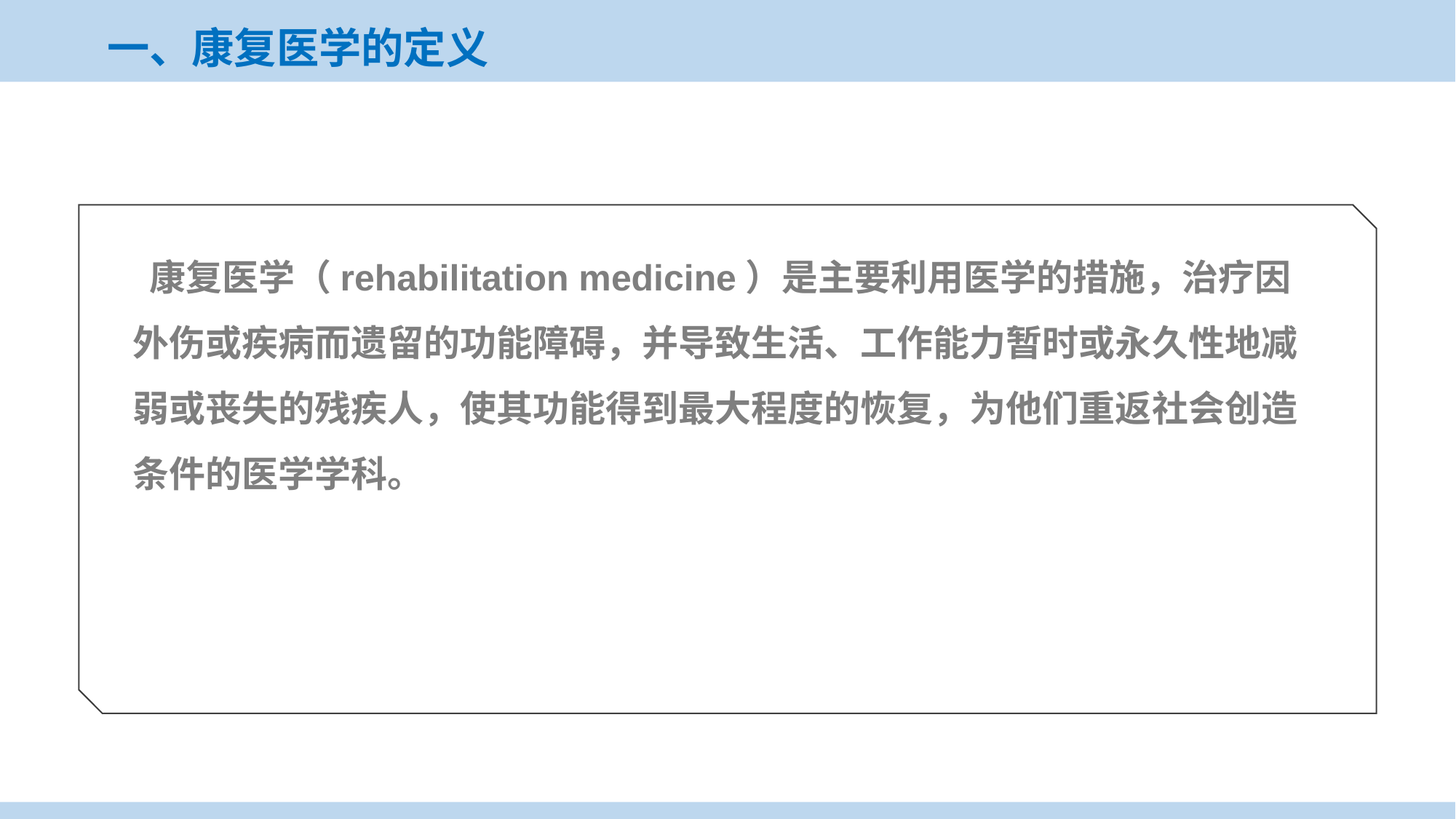

一、康复医学的定义

 康复医学（rehabilitation medicine）是主要利用医学的措施，治疗因外伤或疾病而遗留的功能障碍，并导致生活、工作能力暂时或永久性地减弱或丧失的残疾人，使其功能得到最大程度的恢复，为他们重返社会创造条件的医学学科。